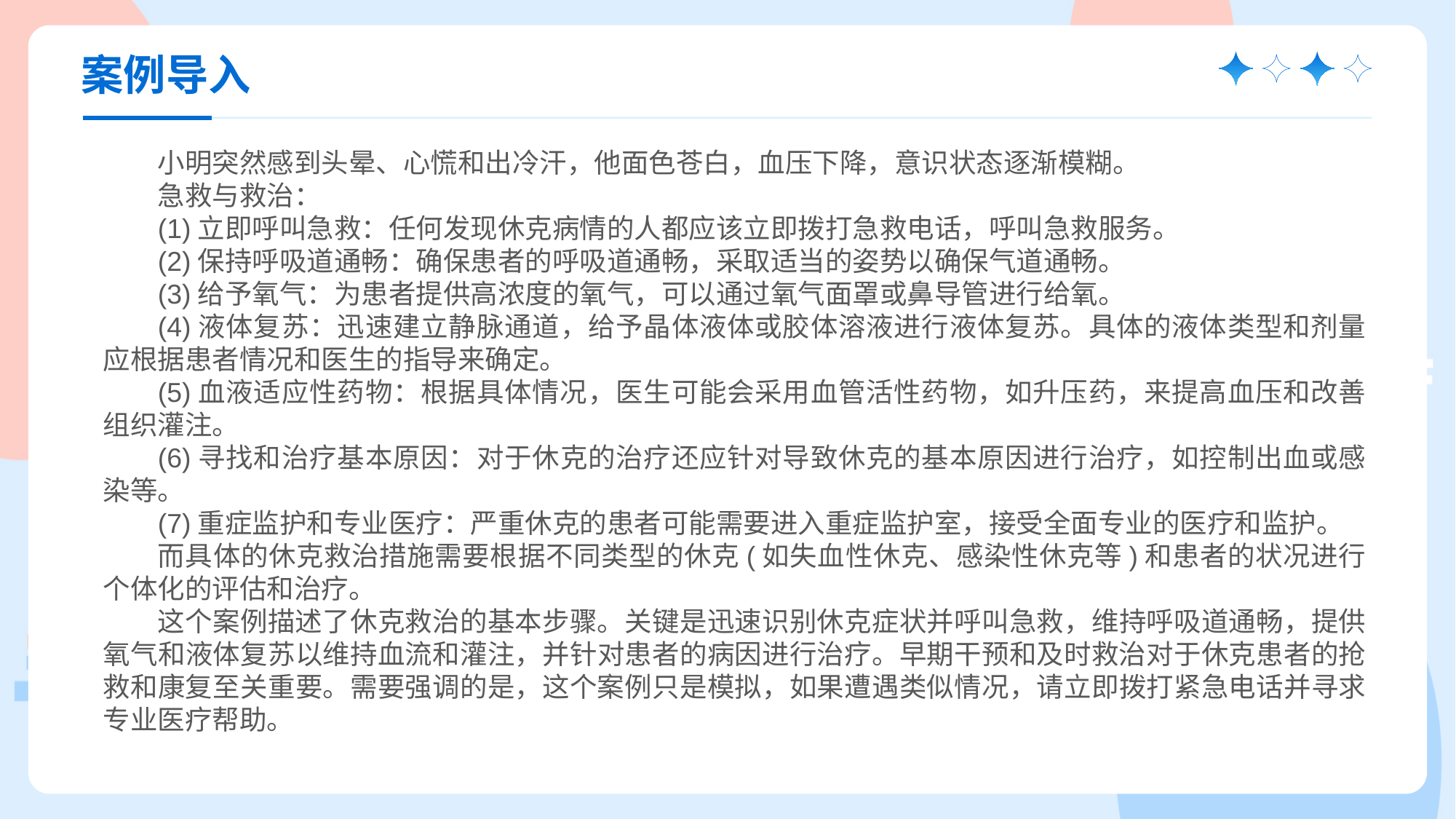

案例导入
小明突然感到头晕、心慌和出冷汗，他面色苍白，血压下降，意识状态逐渐模糊。
急救与救治：
(1)立即呼叫急救：任何发现休克病情的人都应该立即拨打急救电话，呼叫急救服务。
(2)保持呼吸道通畅：确保患者的呼吸道通畅，采取适当的姿势以确保气道通畅。
(3)给予氧气：为患者提供高浓度的氧气，可以通过氧气面罩或鼻导管进行给氧。
(4)液体复苏：迅速建立静脉通道，给予晶体液体或胶体溶液进行液体复苏。具体的液体类型和剂量应根据患者情况和医生的指导来确定。
(5)血液适应性药物：根据具体情况，医生可能会采用血管活性药物，如升压药，来提高血压和改善组织灌注。
(6)寻找和治疗基本原因：对于休克的治疗还应针对导致休克的基本原因进行治疗，如控制出血或感染等。
(7)重症监护和专业医疗：严重休克的患者可能需要进入重症监护室，接受全面专业的医疗和监护。
而具体的休克救治措施需要根据不同类型的休克(如失血性休克、感染性休克等)和患者的状况进行个体化的评估和治疗。
这个案例描述了休克救治的基本步骤。关键是迅速识别休克症状并呼叫急救，维持呼吸道通畅，提供氧气和液体复苏以维持血流和灌注，并针对患者的病因进行治疗。早期干预和及时救治对于休克患者的抢救和康复至关重要。需要强调的是，这个案例只是模拟，如果遭遇类似情况，请立即拨打紧急电话并寻求专业医疗帮助。